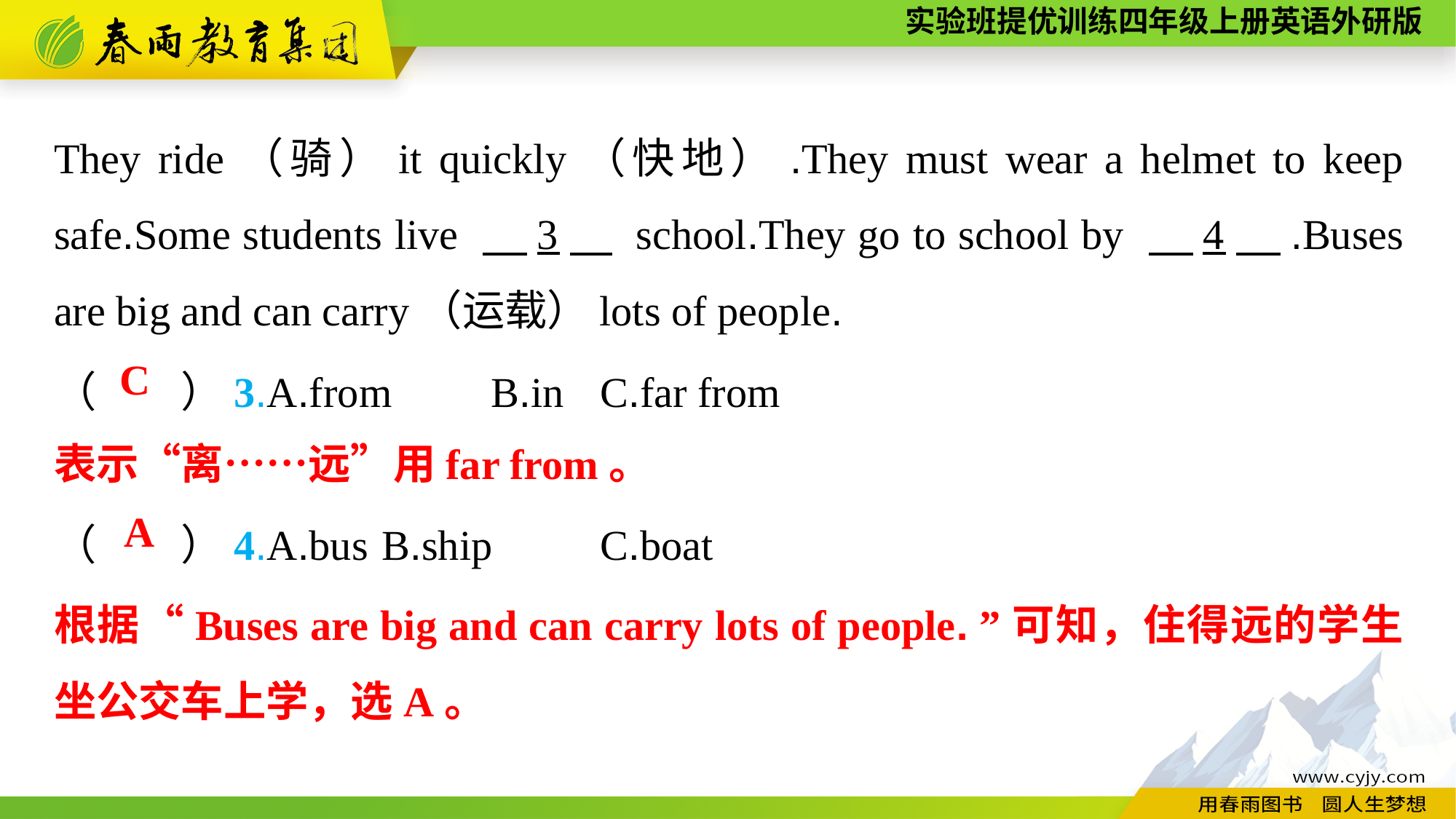

They ride（骑）it quickly（快地）.They must wear a helmet to keep safe.Some students live 　3　 school.They go to school by 　4　.Buses are big and can carry（运载）lots of people.
（　　）3.A.from	B.in	C.far from

（　　）4.A.bus	B.ship	C.boat
C
表示“离……远”用far from。
A
根据“Buses are big and can carry lots of people. ”可知，住得远的学生坐公交车上学，选A。